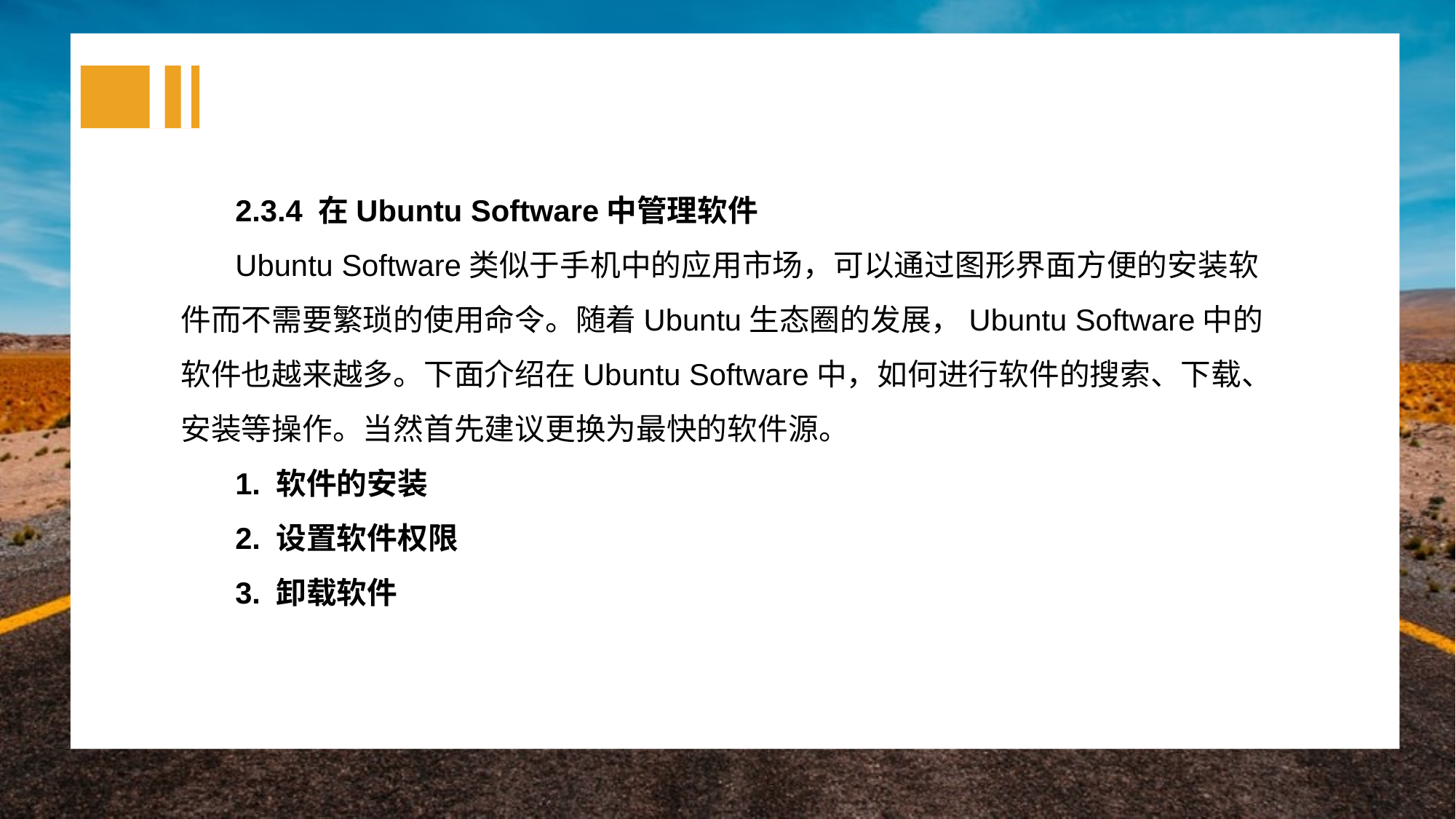

2.3.4 在Ubuntu Software中管理软件
Ubuntu Software类似于手机中的应用市场，可以通过图形界面方便的安装软件而不需要繁琐的使用命令。随着Ubuntu生态圈的发展，Ubuntu Software中的软件也越来越多。下面介绍在Ubuntu Software中，如何进行软件的搜索、下载、安装等操作。当然首先建议更换为最快的软件源。
1. 软件的安装
2. 设置软件权限
3. 卸载软件